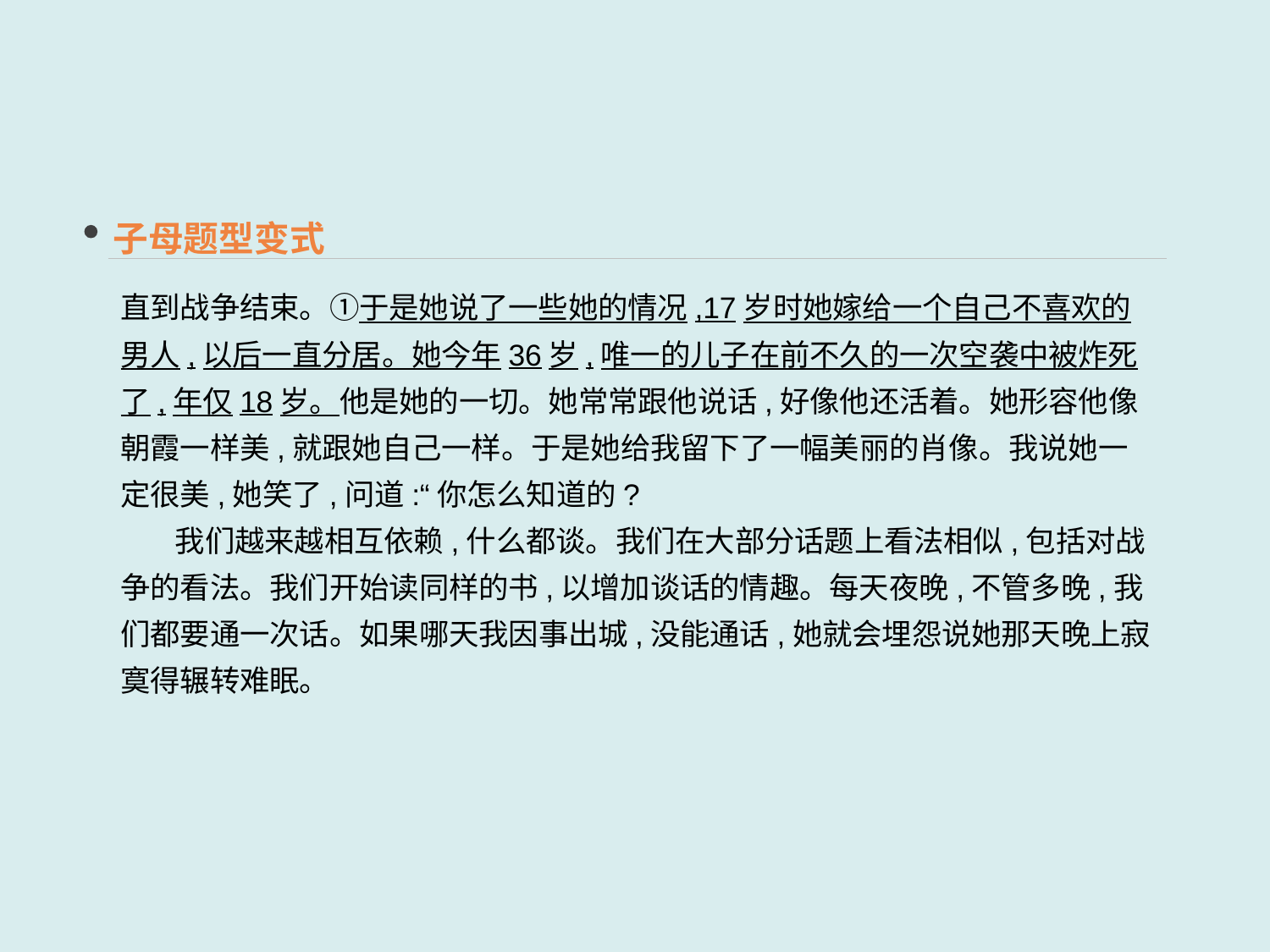

子母题型变式

直到战争结束。①于是她说了一些她的情况,17岁时她嫁给一个自己不喜欢的男人,以后一直分居。她今年36岁,唯一的儿子在前不久的一次空袭中被炸死了,年仅18岁。他是她的一切。她常常跟他说话,好像他还活着。她形容他像朝霞一样美,就跟她自己一样。于是她给我留下了一幅美丽的肖像。我说她一定很美,她笑了,问道:“你怎么知道的?
       我们越来越相互依赖,什么都谈。我们在大部分话题上看法相似,包括对战争的看法。我们开始读同样的书,以增加谈话的情趣。每天夜晚,不管多晚,我们都要通一次话。如果哪天我因事出城,没能通话,她就会埋怨说她那天晚上寂寞得辗转难眠。